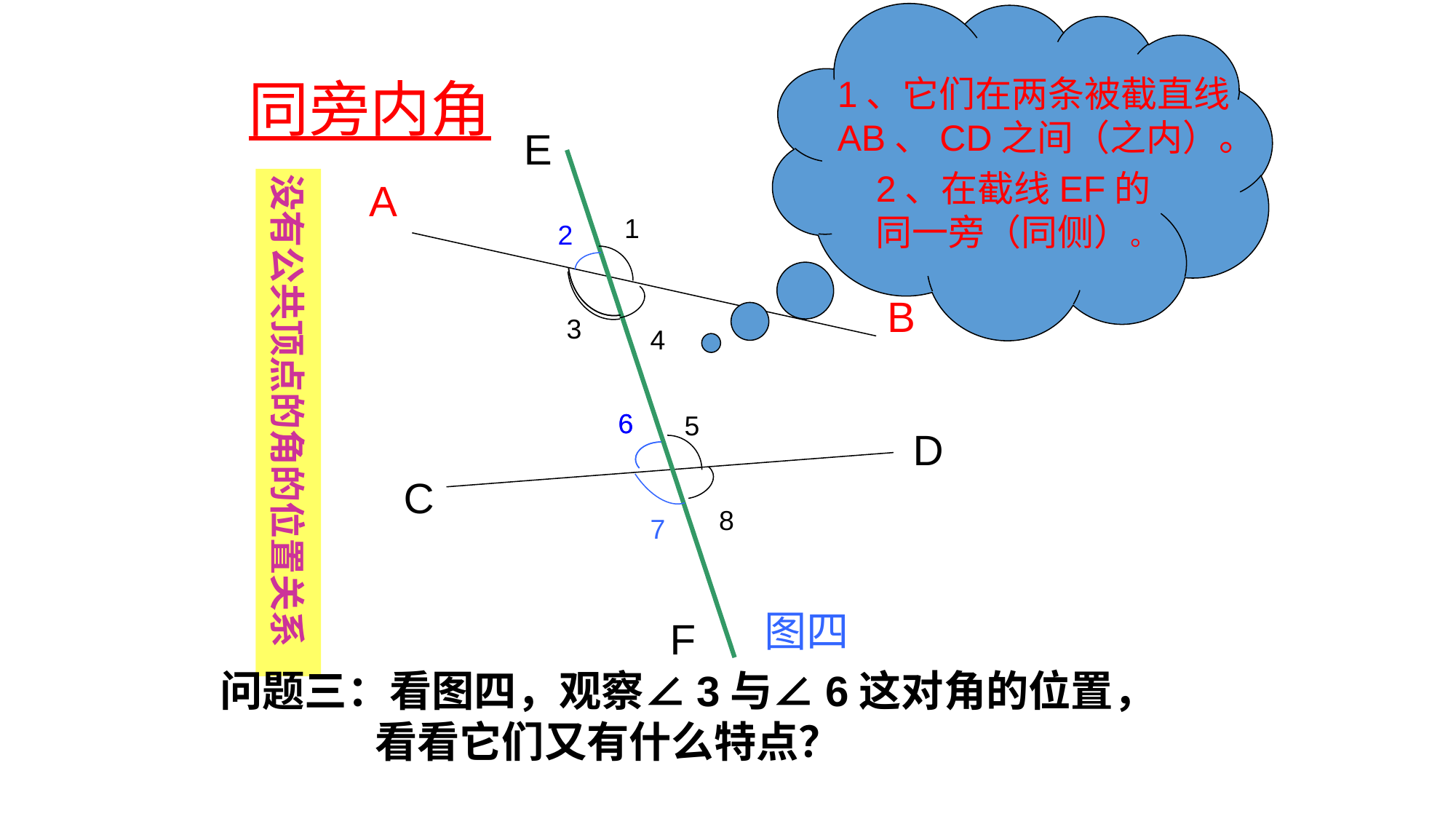

1、它们在两条被截直线
AB、CD之间（之内）。

2、在截线EF的
同一旁（同侧）。

同旁内角
E

F
没有公共顶点的角的位置关系
A

B
1
2

3
6

4
5

6

D

C

7

8
图四
问题三：看图四，观察∠3与∠6这对角的位置，
               看看它们又有什么特点？